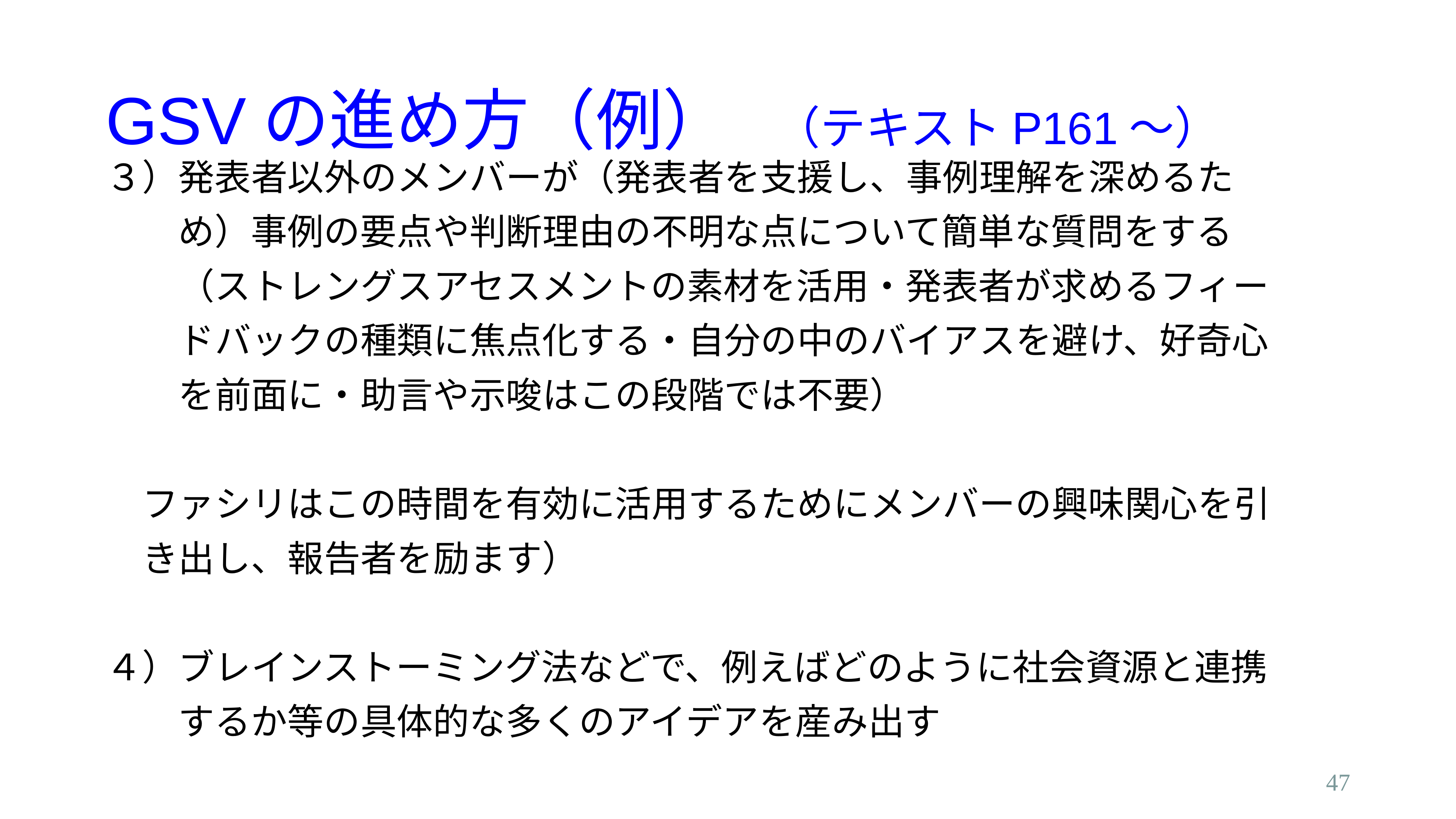

# GSVの進め方（例）　（テキストP161〜）
３）発表者以外のメンバーが（発表者を支援し、事例理解を深めるた
　　め）事例の要点や判断理由の不明な点について簡単な質問をする
　　（ストレングスアセスメントの素材を活用・発表者が求めるフィー
　　ドバックの種類に焦点化する・自分の中のバイアスを避け、好奇心
　　を前面に・助言や示唆はこの段階では不要）

　ファシリはこの時間を有効に活用するためにメンバーの興味関心を引
　き出し、報告者を励ます）

４）ブレインストーミング法などで、例えばどのように社会資源と連携
　　するか等の具体的な多くのアイデアを産み出す
47